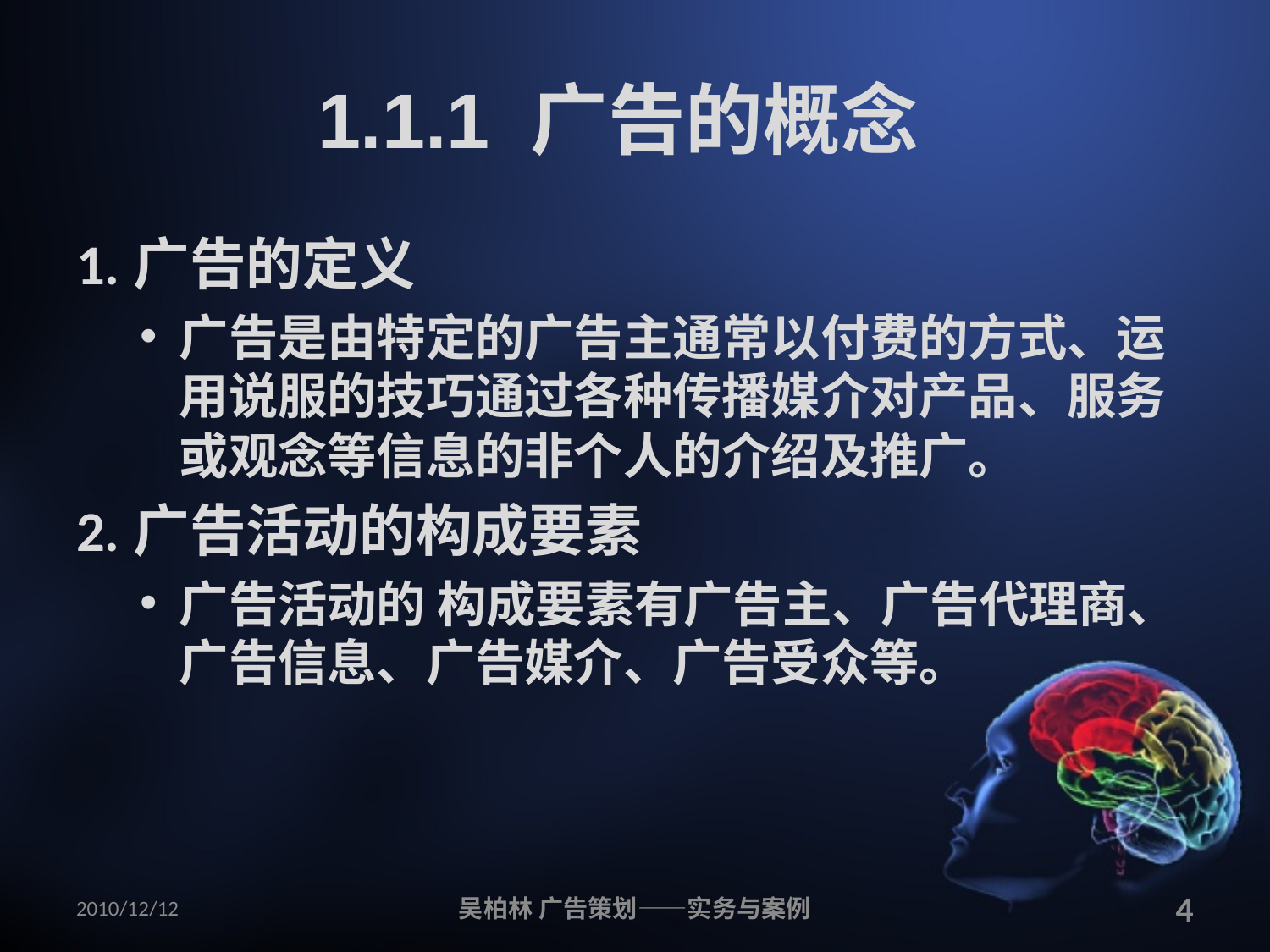

# 1.1.1 广告的概念
1.广告的定义
广告是由特定的广告主通常以付费的方式、运用说服的技巧通过各种传播媒介对产品、服务或观念等信息的非个人的介绍及推广。
2.广告活动的构成要素
广告活动的 构成要素有广告主、广告代理商、广告信息、广告媒介、广告受众等。
2010/12/12
吴柏林 广告策划——实务与案例
4